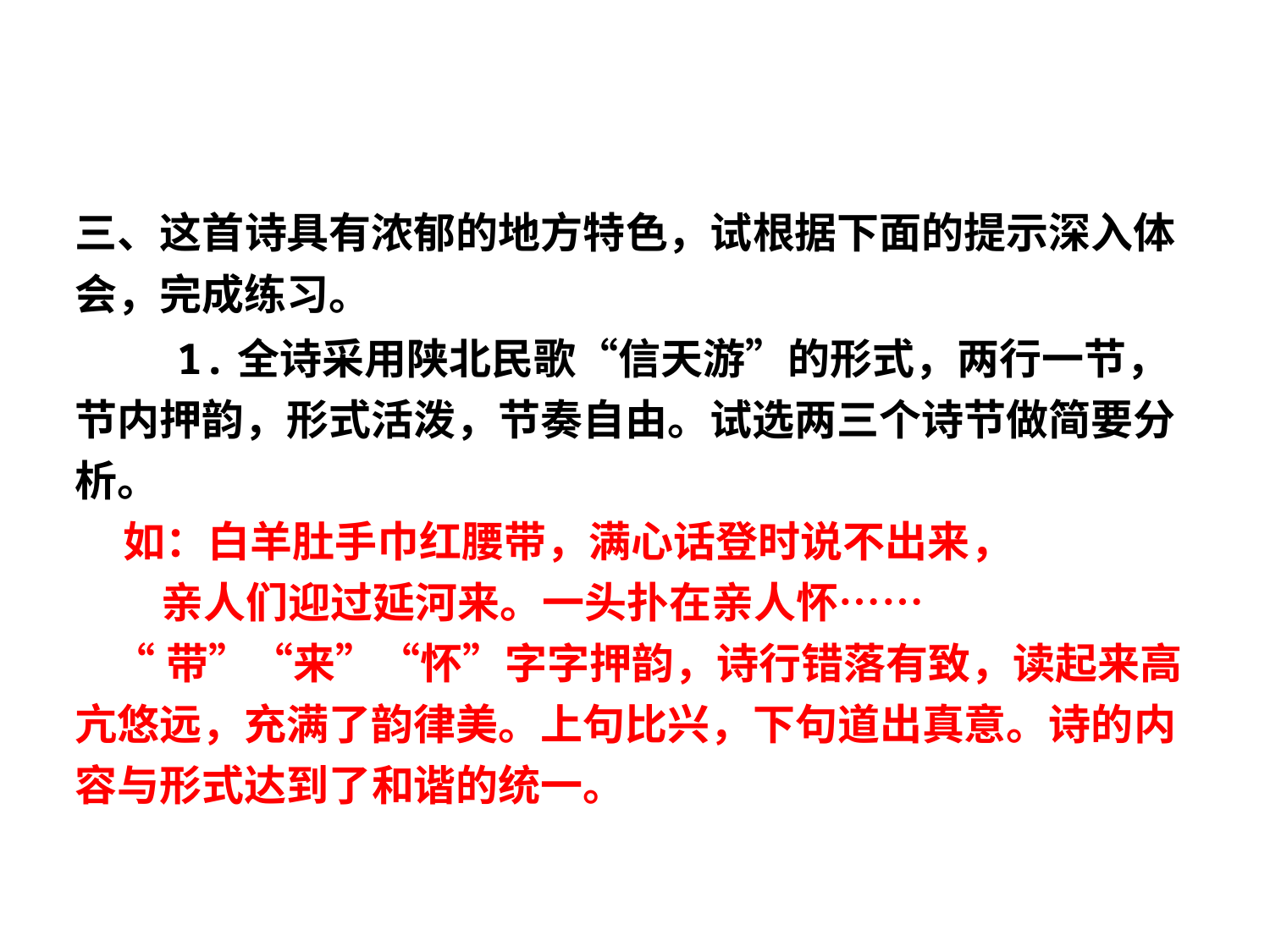

三、这首诗具有浓郁的地方特色，试根据下面的提示深入体会，完成练习。
    1.全诗采用陕北民歌“信天游”的形式，两行一节，节内押韵，形式活泼，节奏自由。试选两三个诗节做简要分析。
    如：白羊肚手巾红腰带，满心话登时说不出来，
        亲人们迎过延河来。一头扑在亲人怀……
    “带”“来”“怀”字字押韵，诗行错落有致，读起来高亢悠远，充满了韵律美。上句比兴，下句道出真意。诗的内容与形式达到了和谐的统一。